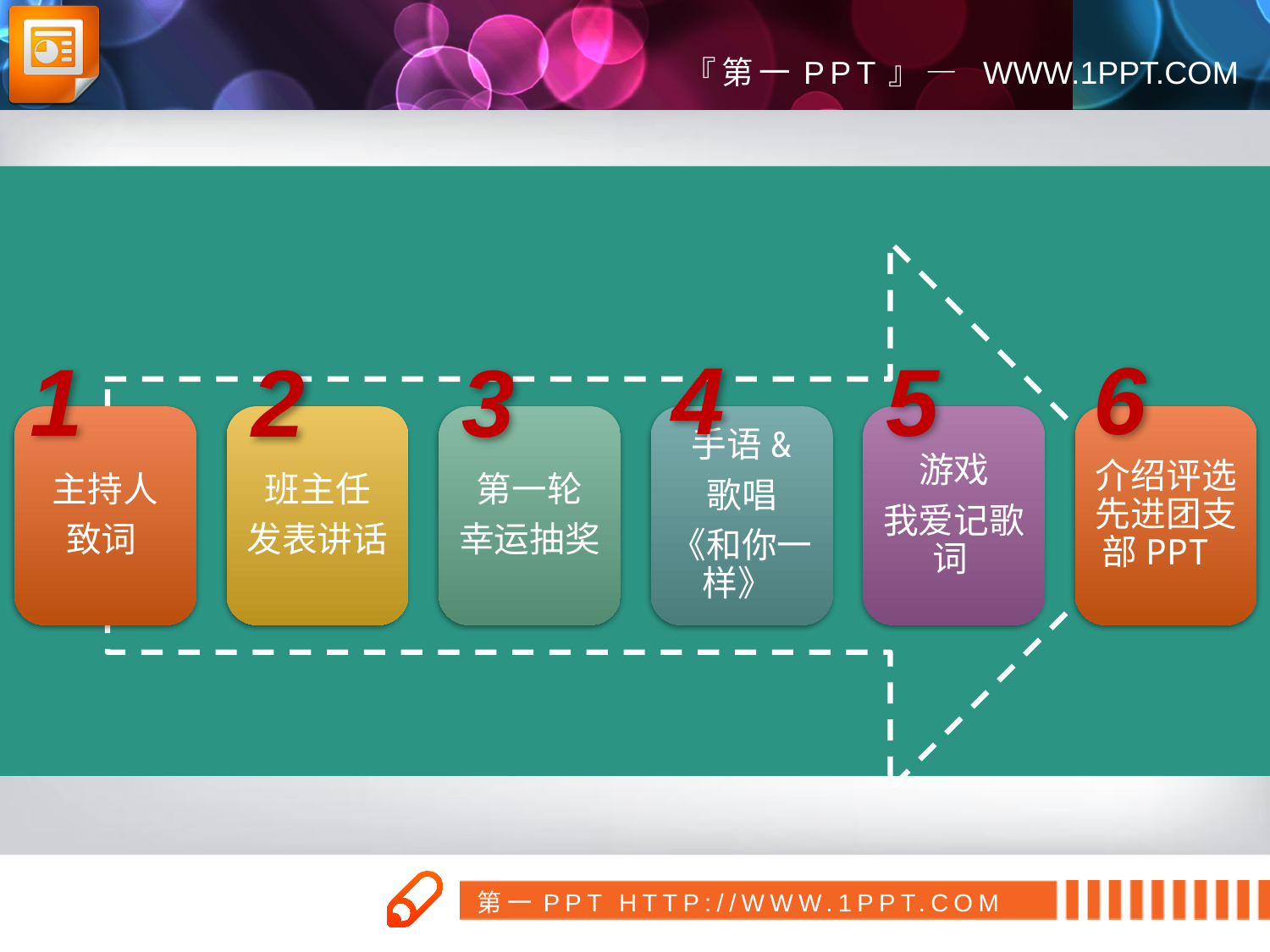

4
6
1
5
2
3
主持人
致词
班主任
发表讲话
第一轮
幸运抽奖
手语&
歌唱
《和你一样》
游戏
我爱记歌词
介绍评选先进团支部PPT